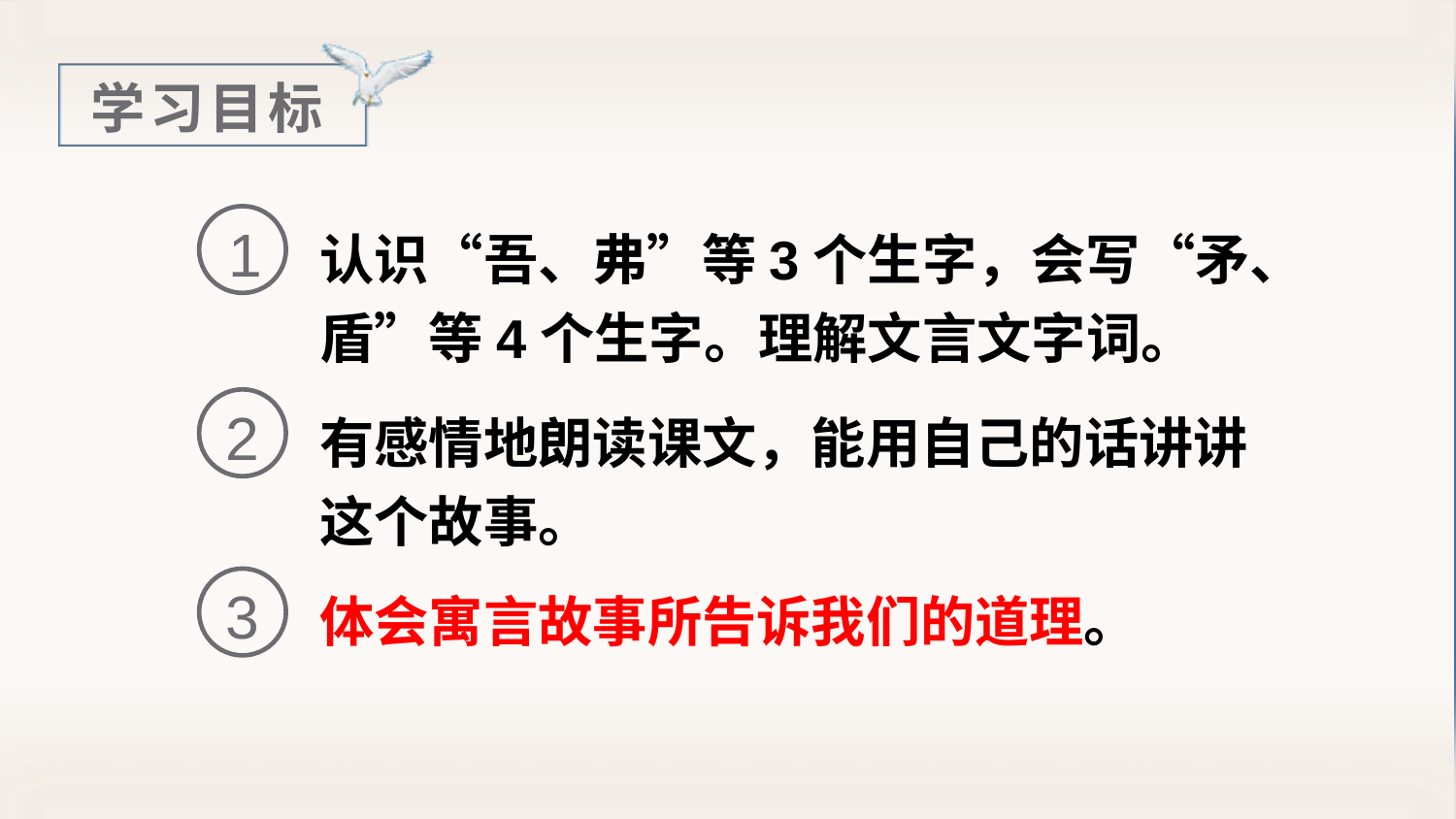

学习目标
认识“吾、弗”等3个生字，会写“矛、盾”等4个生字。理解文言文字词。

1
有感情地朗读课文，能用自己的话讲讲这个故事。

2
体会寓言故事所告诉我们的道理。

3